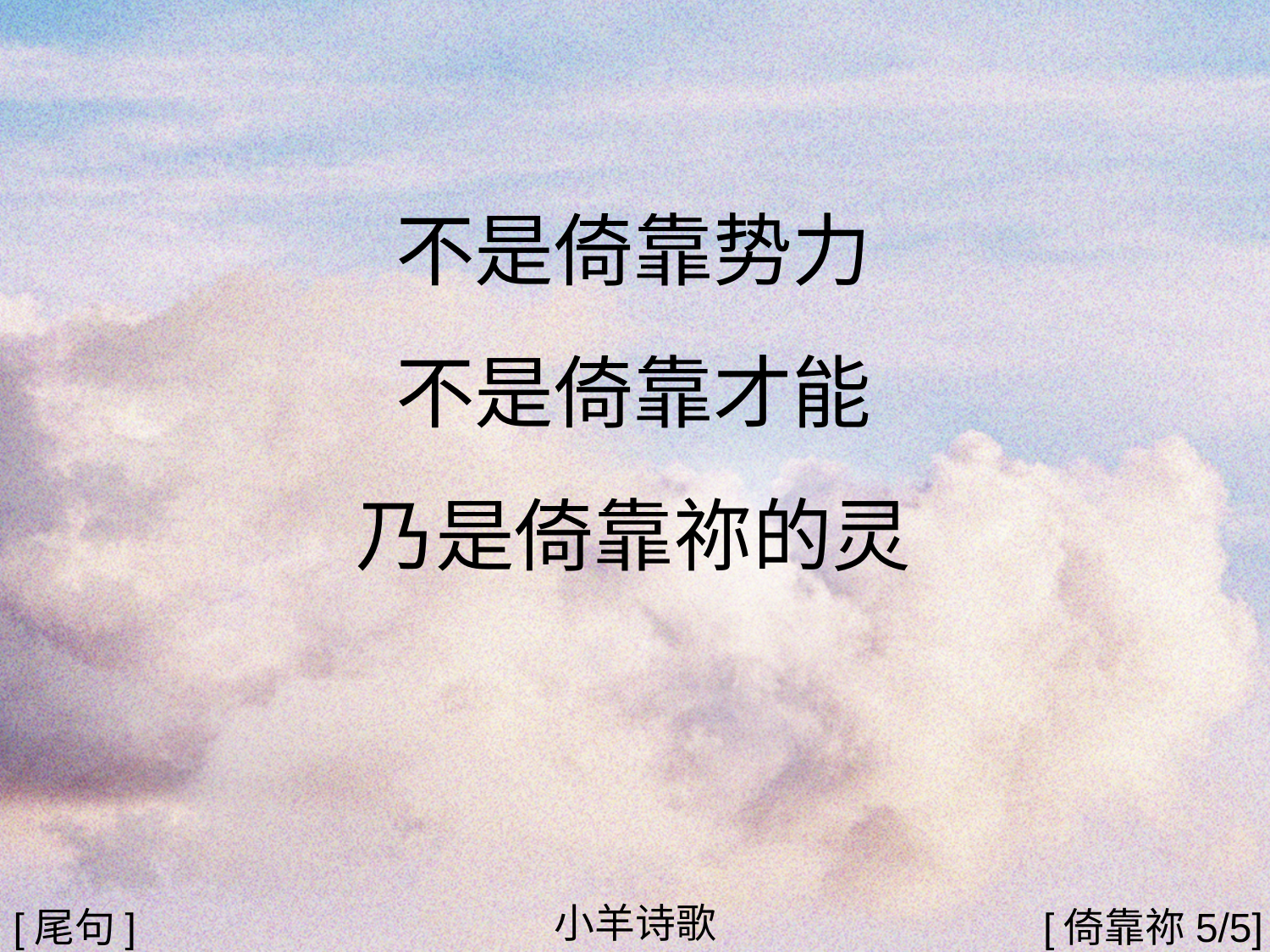

不是倚靠势力
不是倚靠才能
乃是倚靠祢的灵
#

小羊诗歌
[尾句]
[倚靠祢5/5]